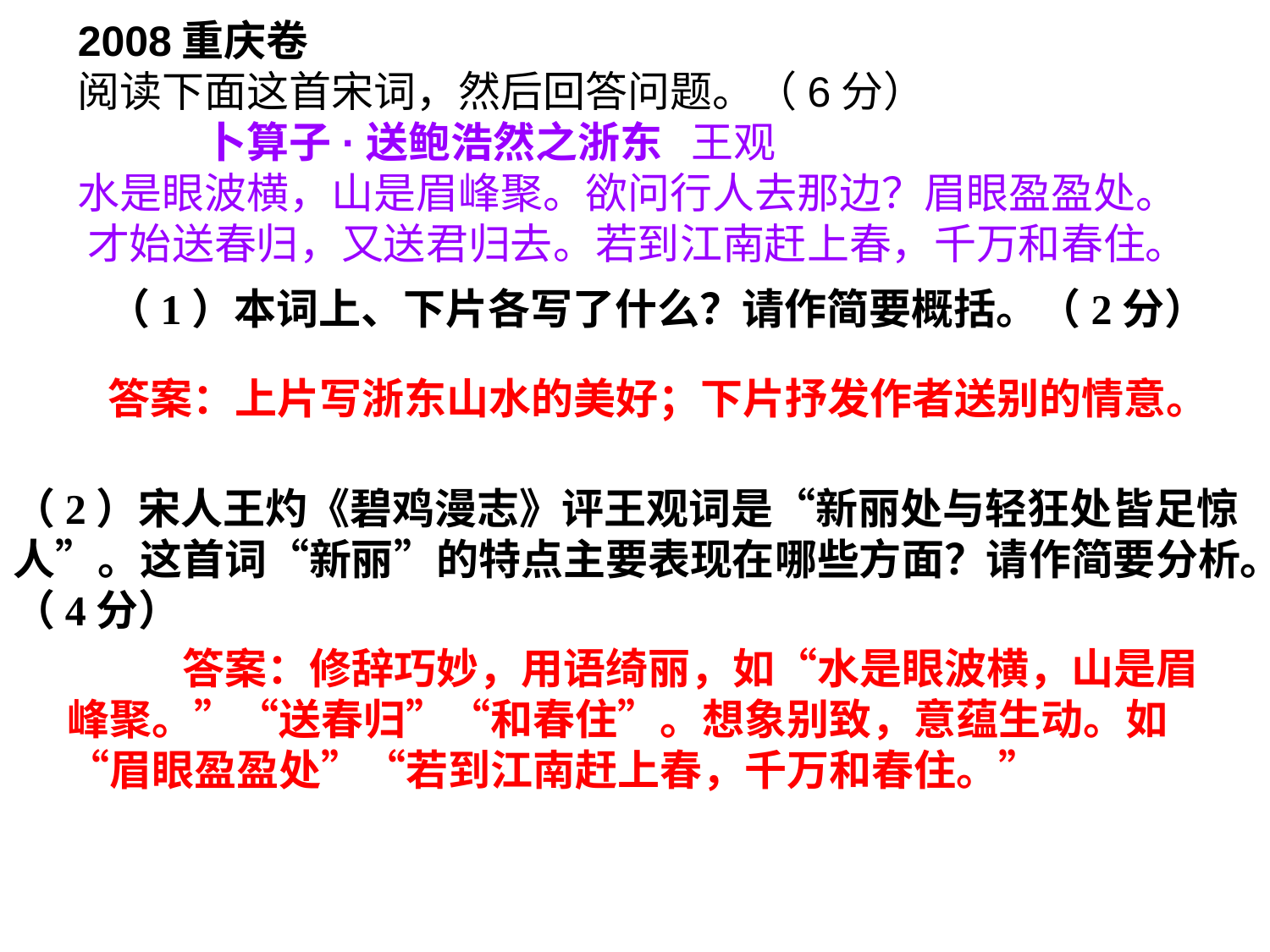

# 2008重庆卷 阅读下面这首宋词，然后回答问题。（6分） 卜算子·送鲍浩然之浙东   王观 水是眼波横，山是眉峰聚。欲问行人去那边？眉眼盈盈处。    才始送春归，又送君归去。若到江南赶上春，千万和春住。
（1）本词上、下片各写了什么？请作简要概括。（2分）
答案：上片写浙东山水的美好；下片抒发作者送别的情意。
（2）宋人王灼《碧鸡漫志》评王观词是“新丽处与轻狂处皆足惊人”。这首词“新丽”的特点主要表现在哪些方面？请作简要分析。（4分）
           答案：修辞巧妙，用语绮丽，如“水是眼波横，山是眉峰聚。”“送春归”“和春住”。想象别致，意蕴生动。如“眉眼盈盈处”“若到江南赶上春，千万和春住。”